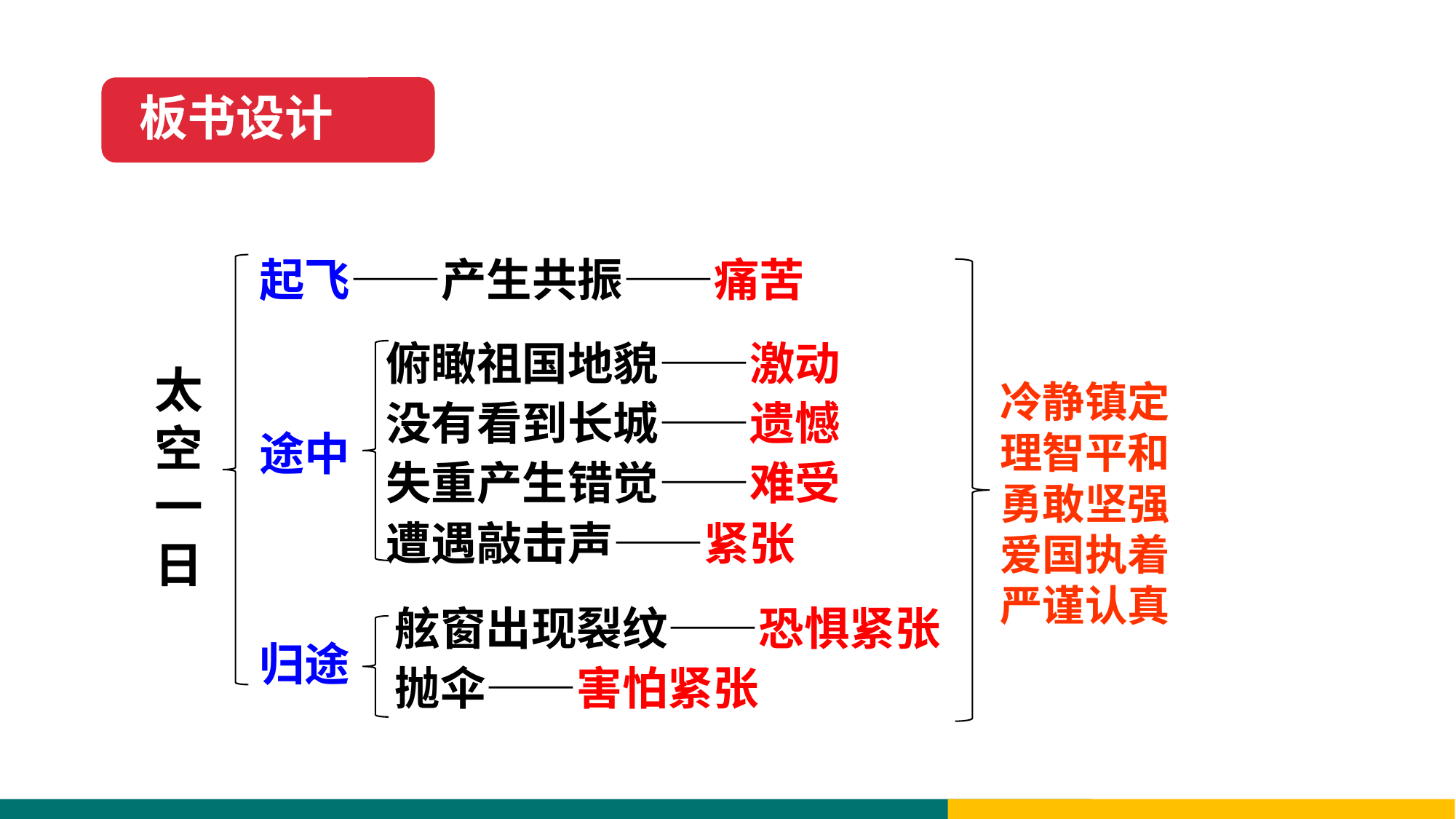

板书设计
起飞——产生共振——痛苦

俯瞰祖国地貌——激动
没有看到长城——遗憾
失重产生错觉——难受
遭遇敲击声——紧张

太空一日
冷静镇定
理智平和
勇敢坚强
爱国执着
严谨认真
途中
舷窗出现裂纹——恐惧紧张
抛伞——害怕紧张

归途